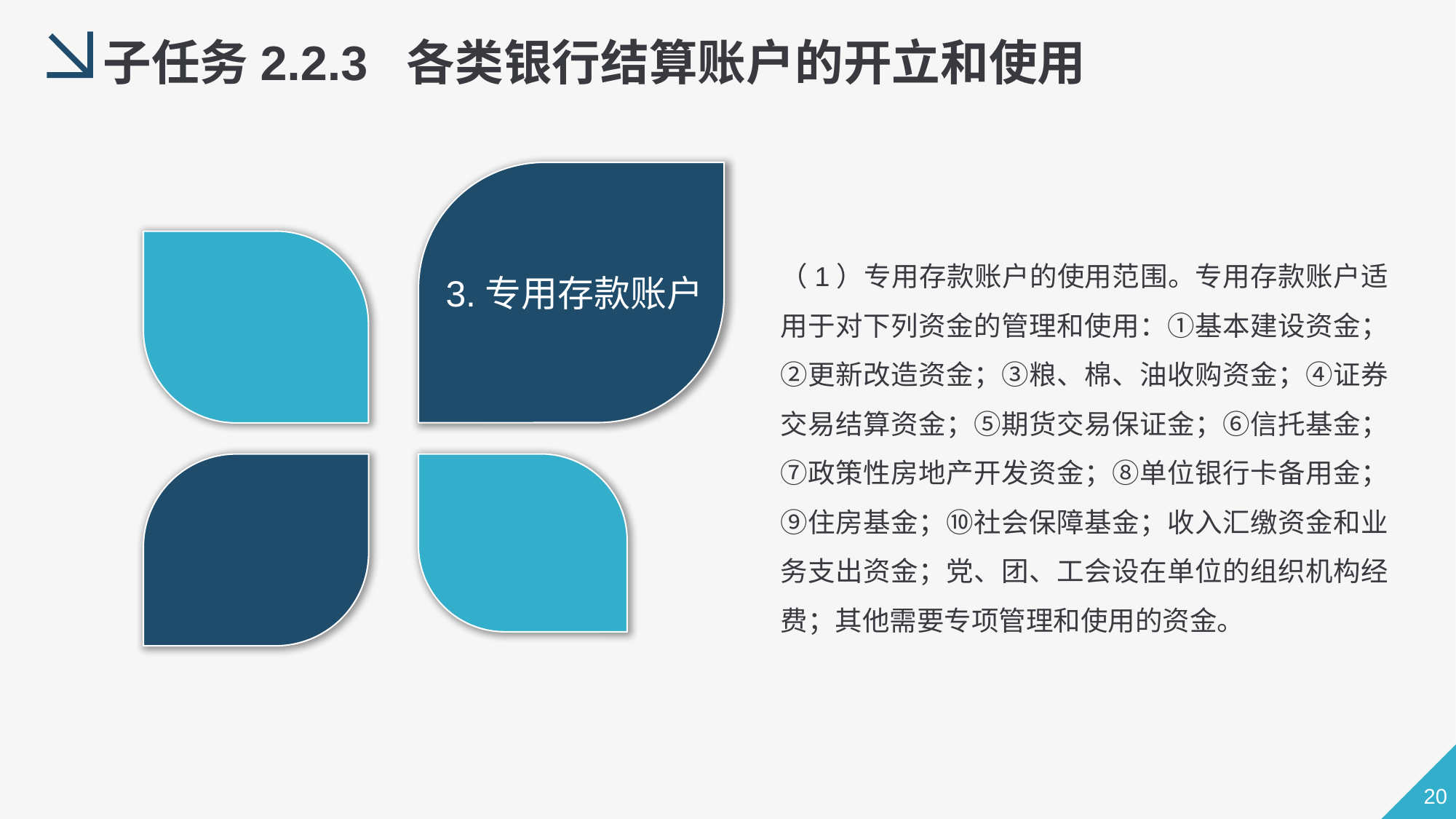

子任务2.2.3  各类银行结算账户的开立和使用

（1）专用存款账户的使用范围。专用存款账户适用于对下列资金的管理和使用：①基本建设资金；②更新改造资金；③粮、棉、油收购资金；④证券交易结算资金；⑤期货交易保证金；⑥信托基金；⑦政策性房地产开发资金；⑧单位银行卡备用金；⑨住房基金；⑩社会保障基金；收入汇缴资金和业务支出资金；党、团、工会设在单位的组织机构经费；其他需要专项管理和使用的资金。
3.专用存款账户